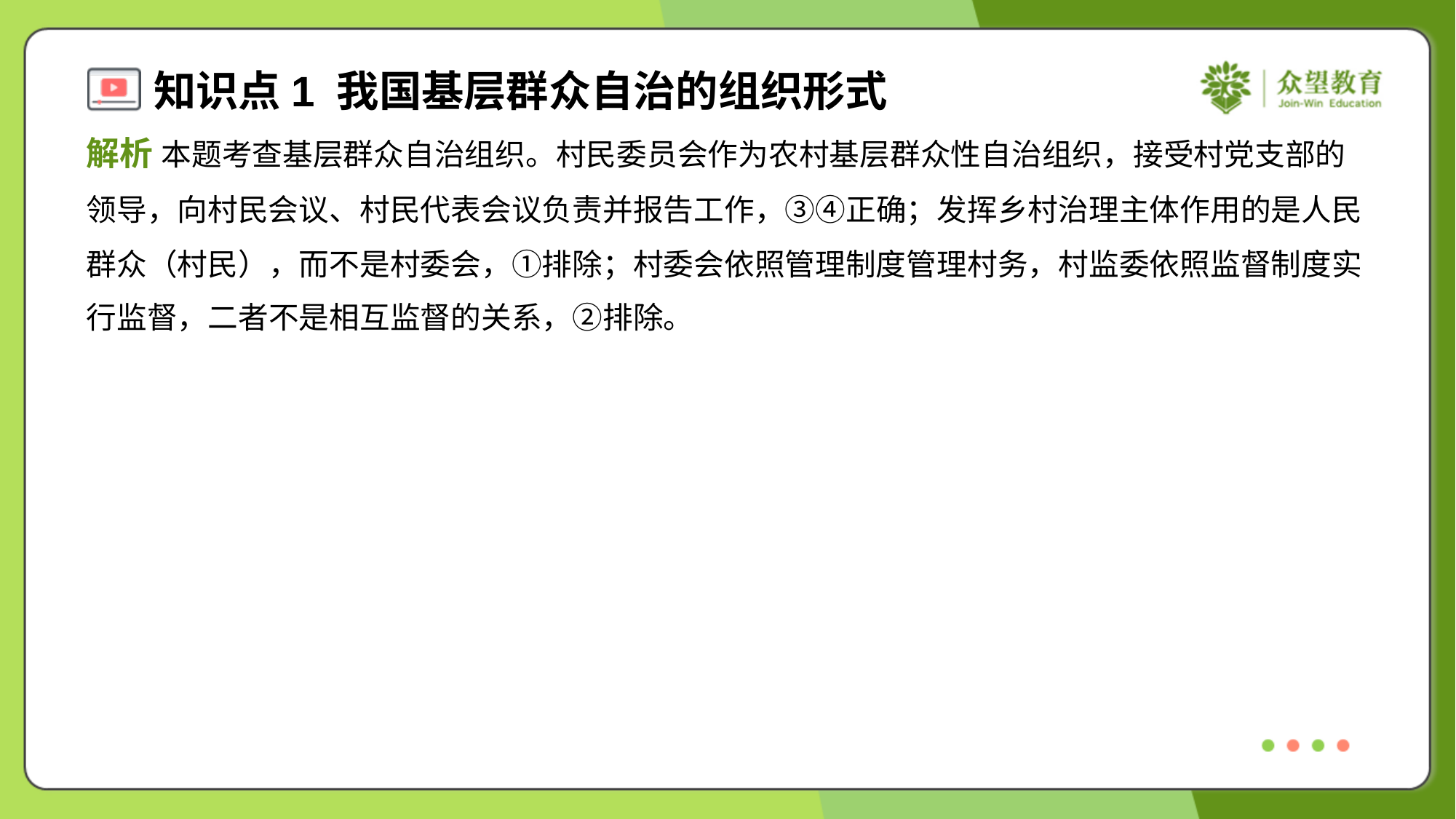

解析 本题考查基层群众自治组织。村民委员会作为农村基层群众性自治组织，接受村党支部的
领导，向村民会议、村民代表会议负责并报告工作，③④正确；发挥乡村治理主体作用的是人民
群众（村民），而不是村委会，①排除；村委会依照管理制度管理村务，村监委依照监督制度实
行监督，二者不是相互监督的关系，②排除。